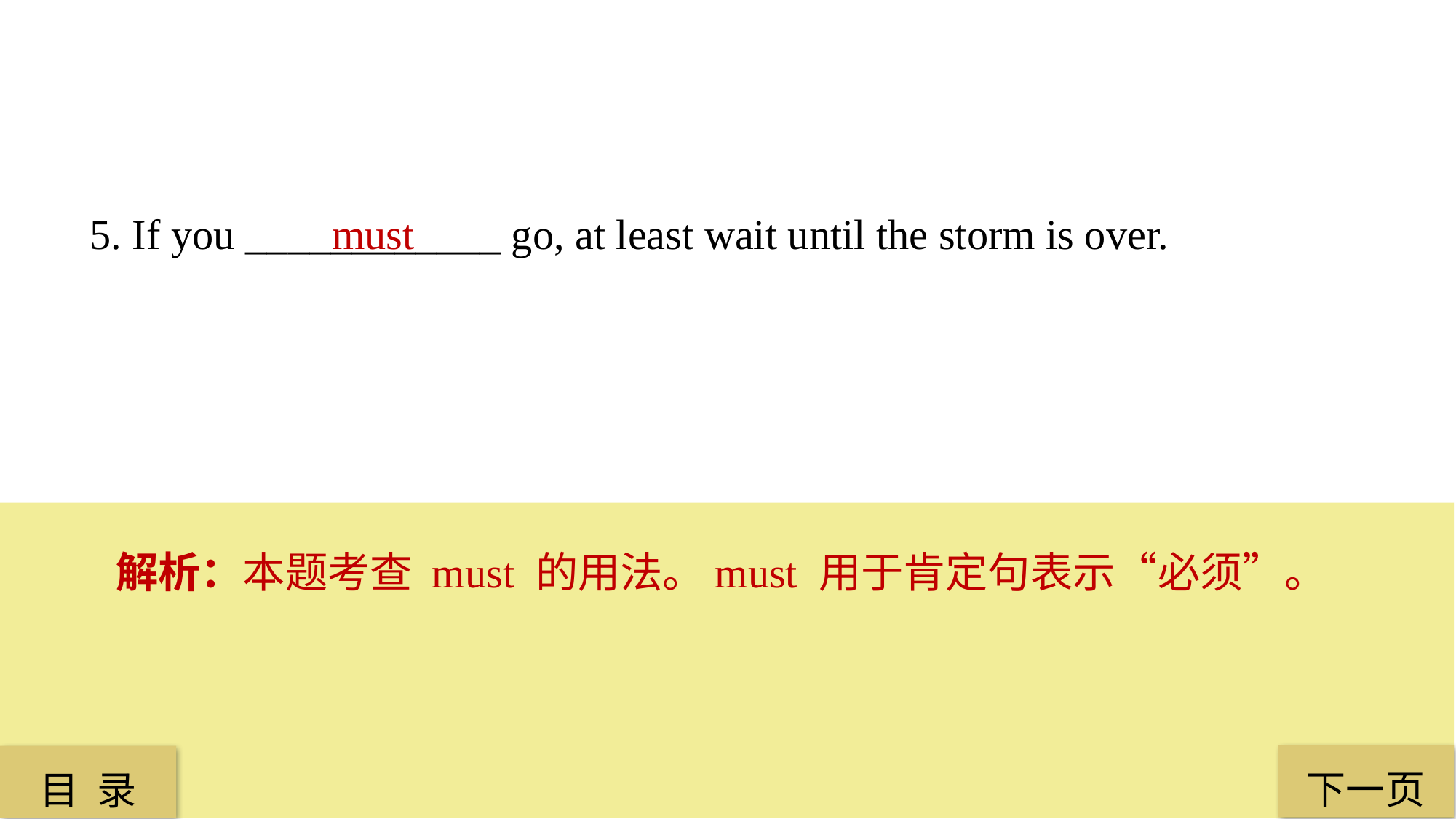

5. If you ____________ go, at least wait until the storm is over.
 must
解析：本题考查 must 的用法。must 用于肯定句表示“必须”。